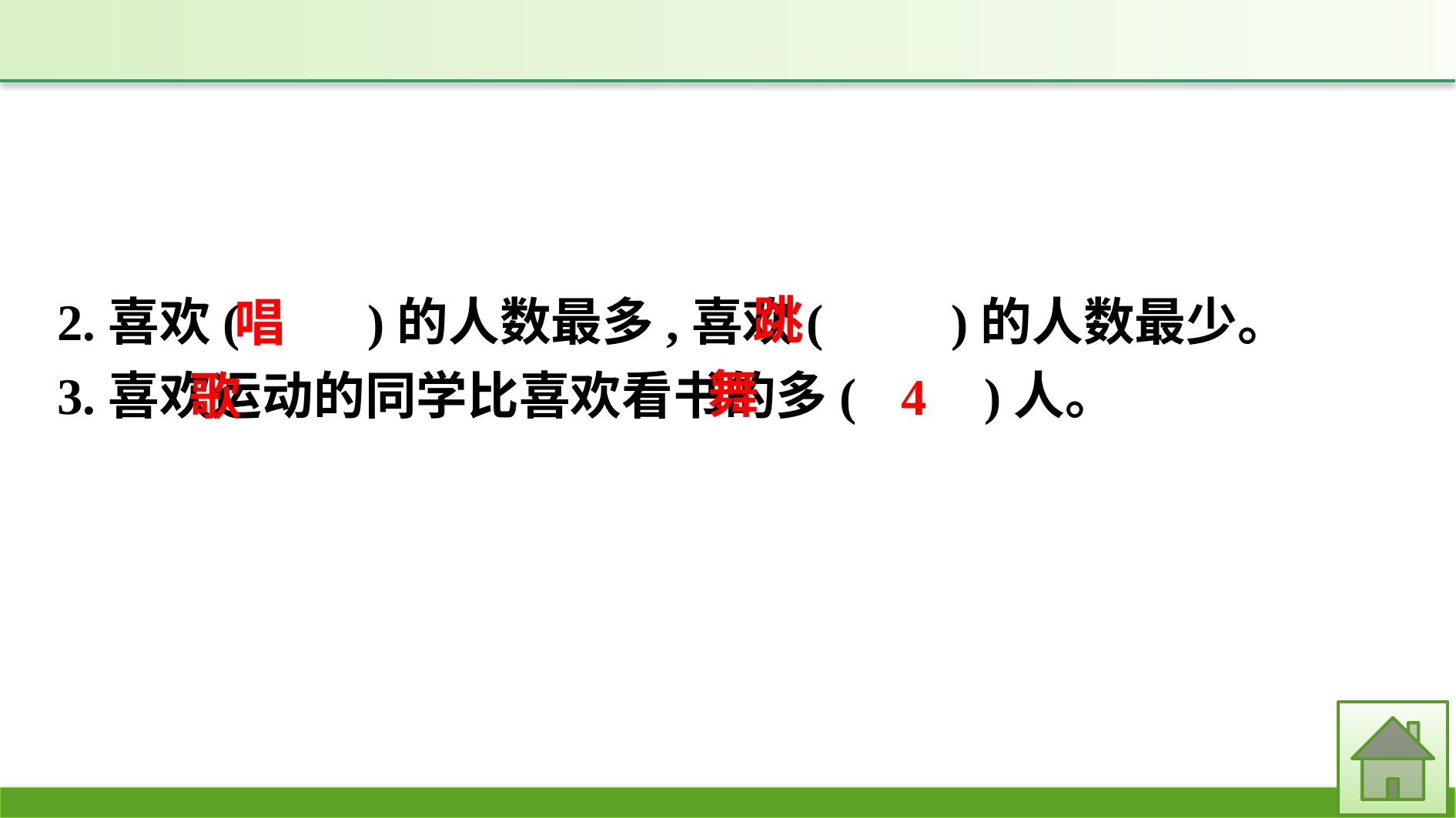

跳舞
2.喜欢(　　)的人数最多,喜欢(　　)的人数最少。
3.喜欢运动的同学比喜欢看书的多(　　)人。
唱歌
4